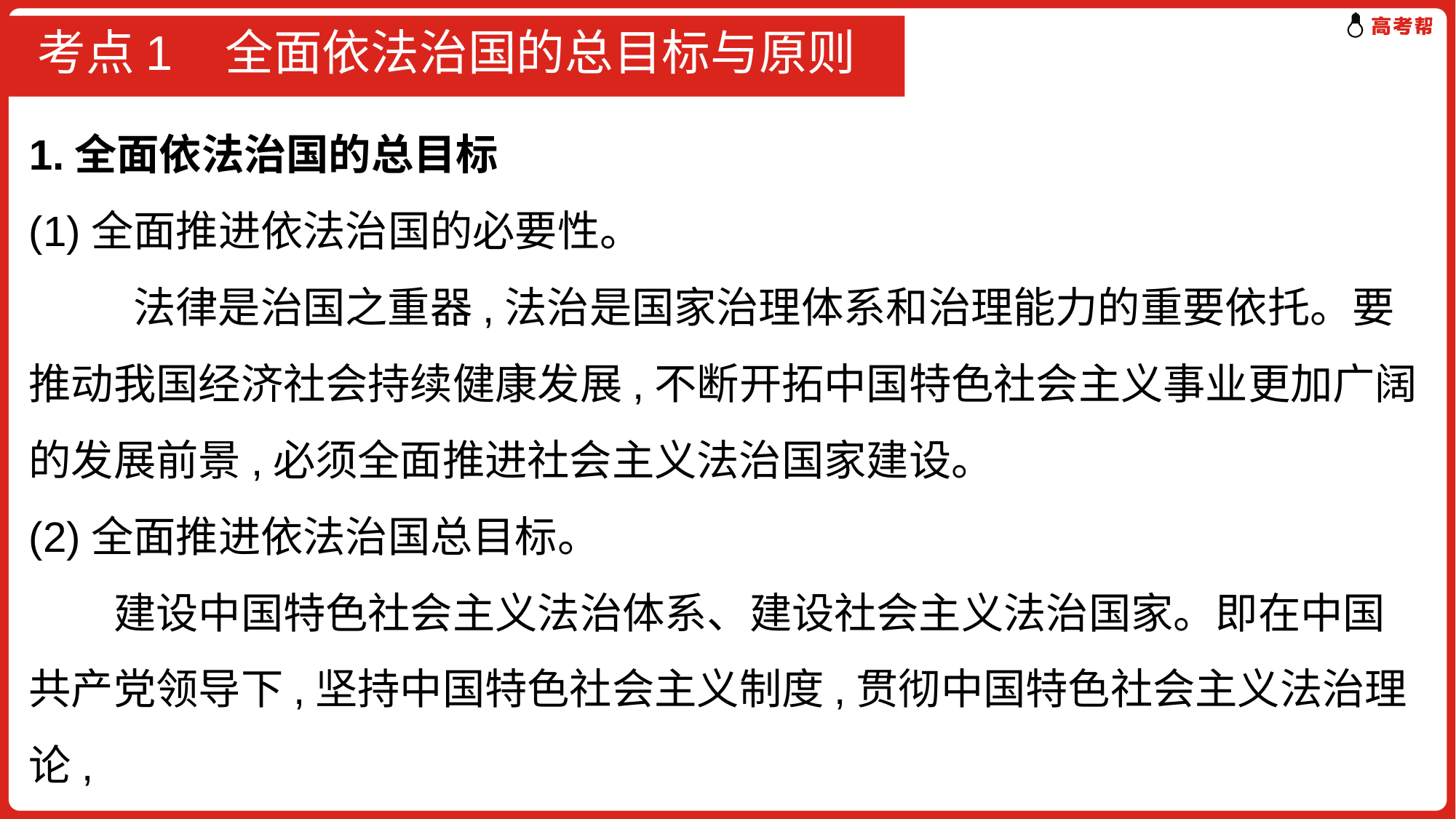

# 考点1   全面依法治国的总目标与原则
1.全面依法治国的总目标
(1)全面推进依法治国的必要性。
 　　法律是治国之重器,法治是国家治理体系和治理能力的重要依托。要推动我国经济社会持续健康发展,不断开拓中国特色社会主义事业更加广阔的发展前景,必须全面推进社会主义法治国家建设。
(2)全面推进依法治国总目标。
　　建设中国特色社会主义法治体系、建设社会主义法治国家。即在中国共产党领导下,坚持中国特色社会主义制度,贯彻中国特色社会主义法治理论,